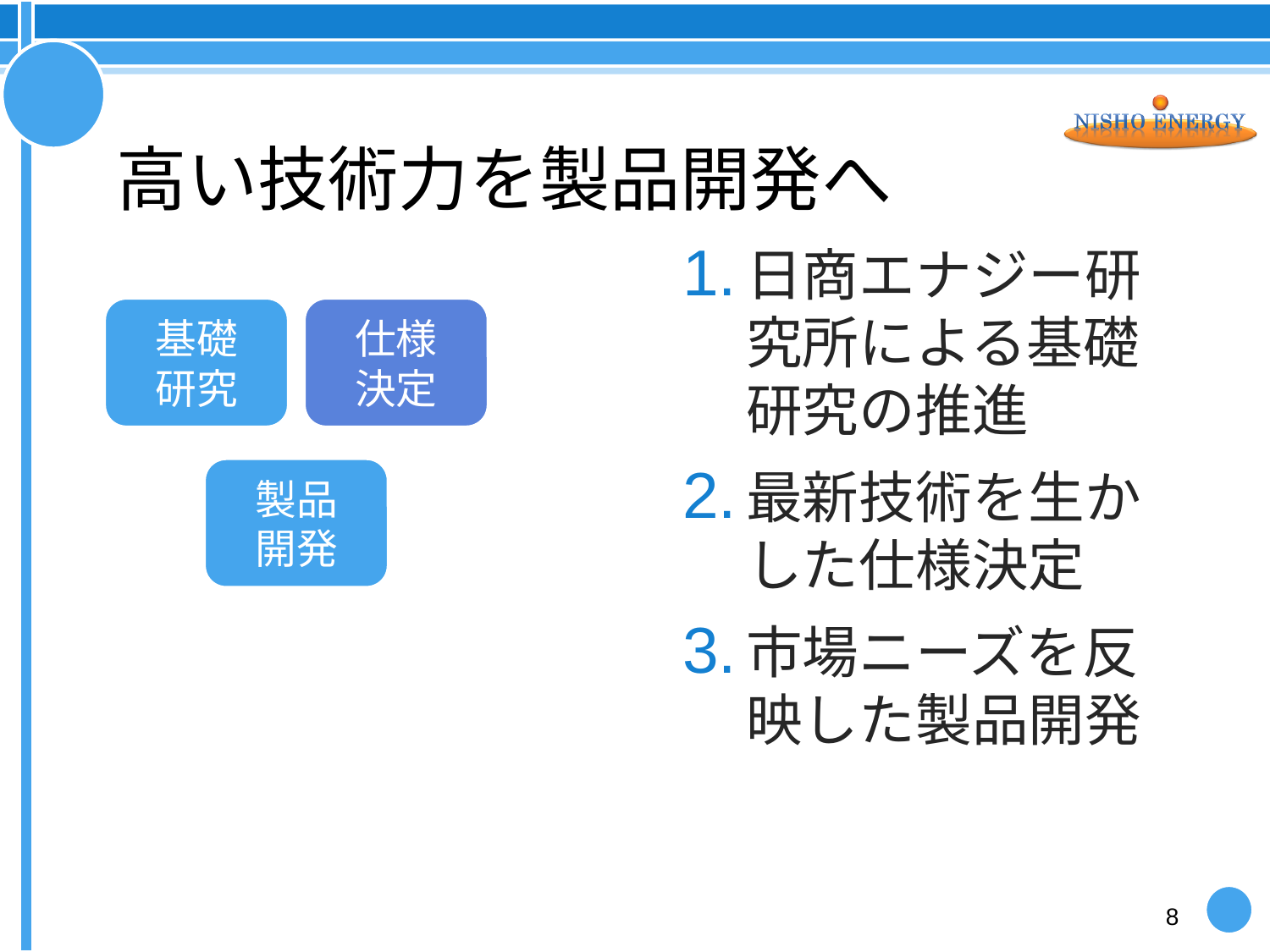

# 高い技術力を製品開発へ
基礎
研究
仕様
決定
製品
開発
日商エナジー研究所による基礎研究の推進
最新技術を生かした仕様決定
市場ニーズを反映した製品開発
8